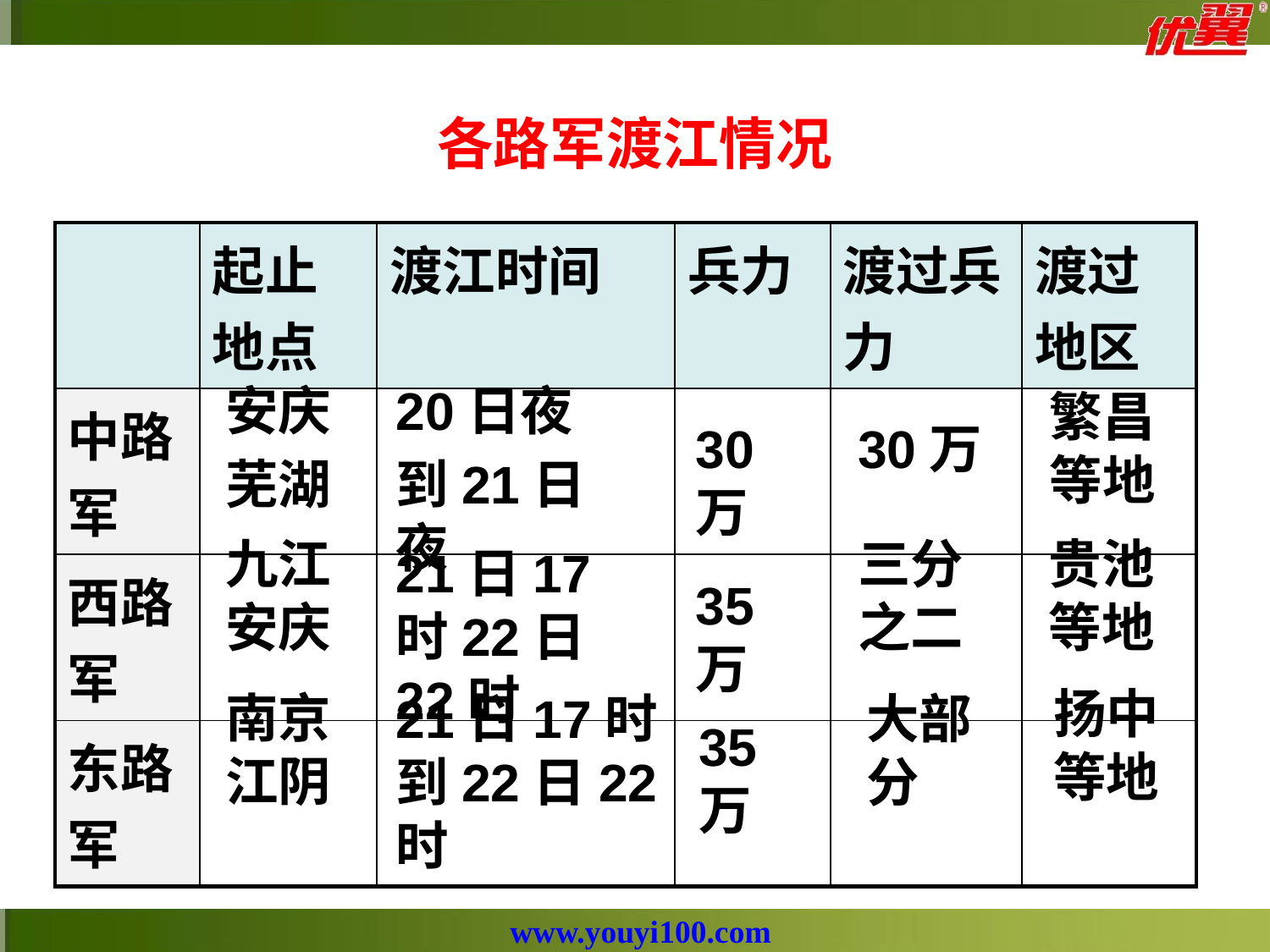

各路军渡江情况
|  | 起止地点 | 渡江时间 | 兵力 | 渡过兵力 | 渡过地区 |
| --- | --- | --- | --- | --- | --- |
| 中路军 |  |  |  |  |  |
| 西路军 |  |  |  |  |  |
| 东路军 |  |  |  |  |  |
安庆
芜湖
20日夜
到21日夜
繁昌等地
30万
30万
九江
安庆
三分之二
贵池等地
21日17时22日22时
35万
扬中等地
南京江阴
21日17时
到22日22时
大部分
35万